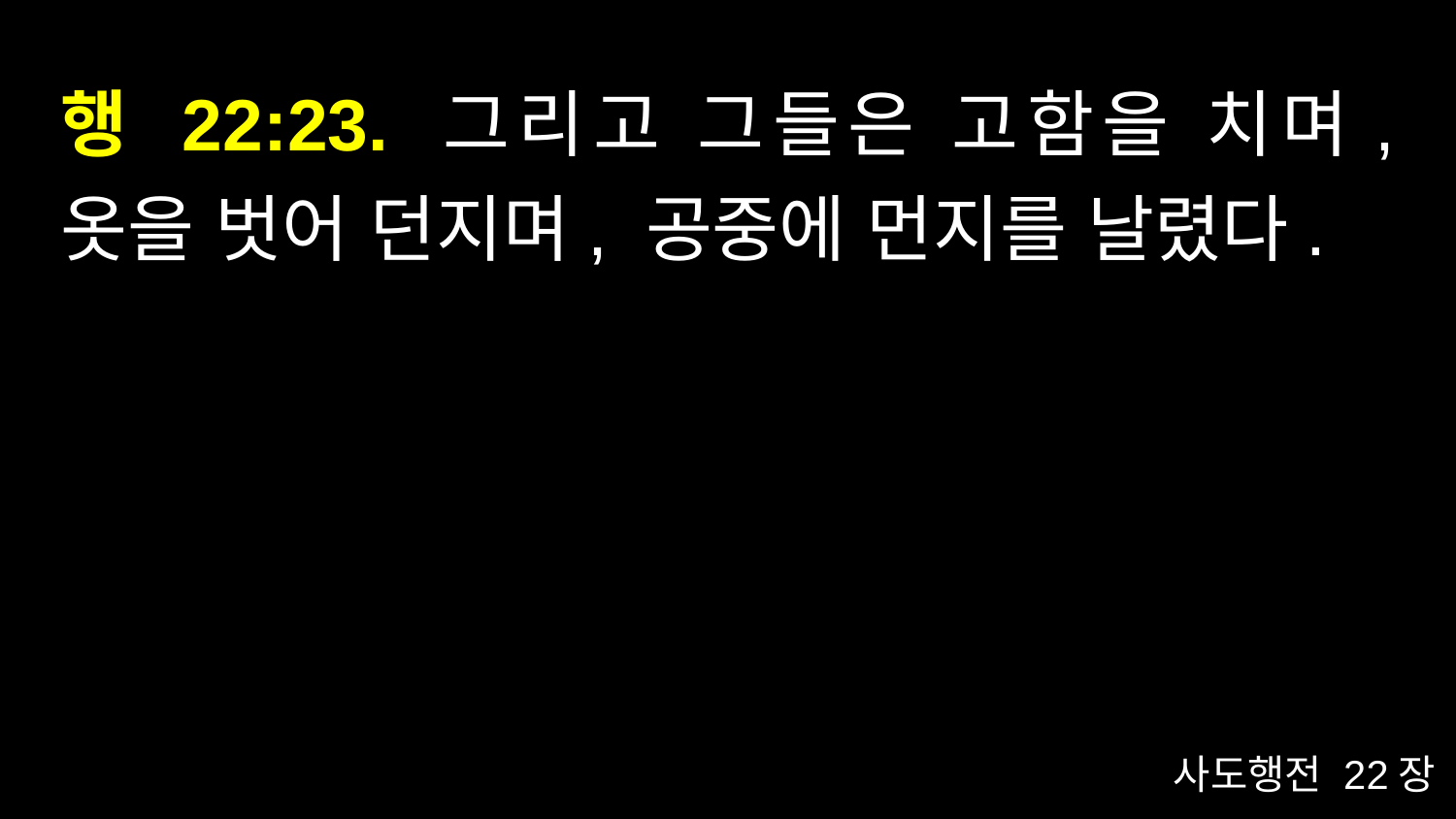

# 행 22:23. 그리고 그들은 고함을 치며, 옷을 벗어 던지며, 공중에 먼지를 날렸다.
사도행전 22장